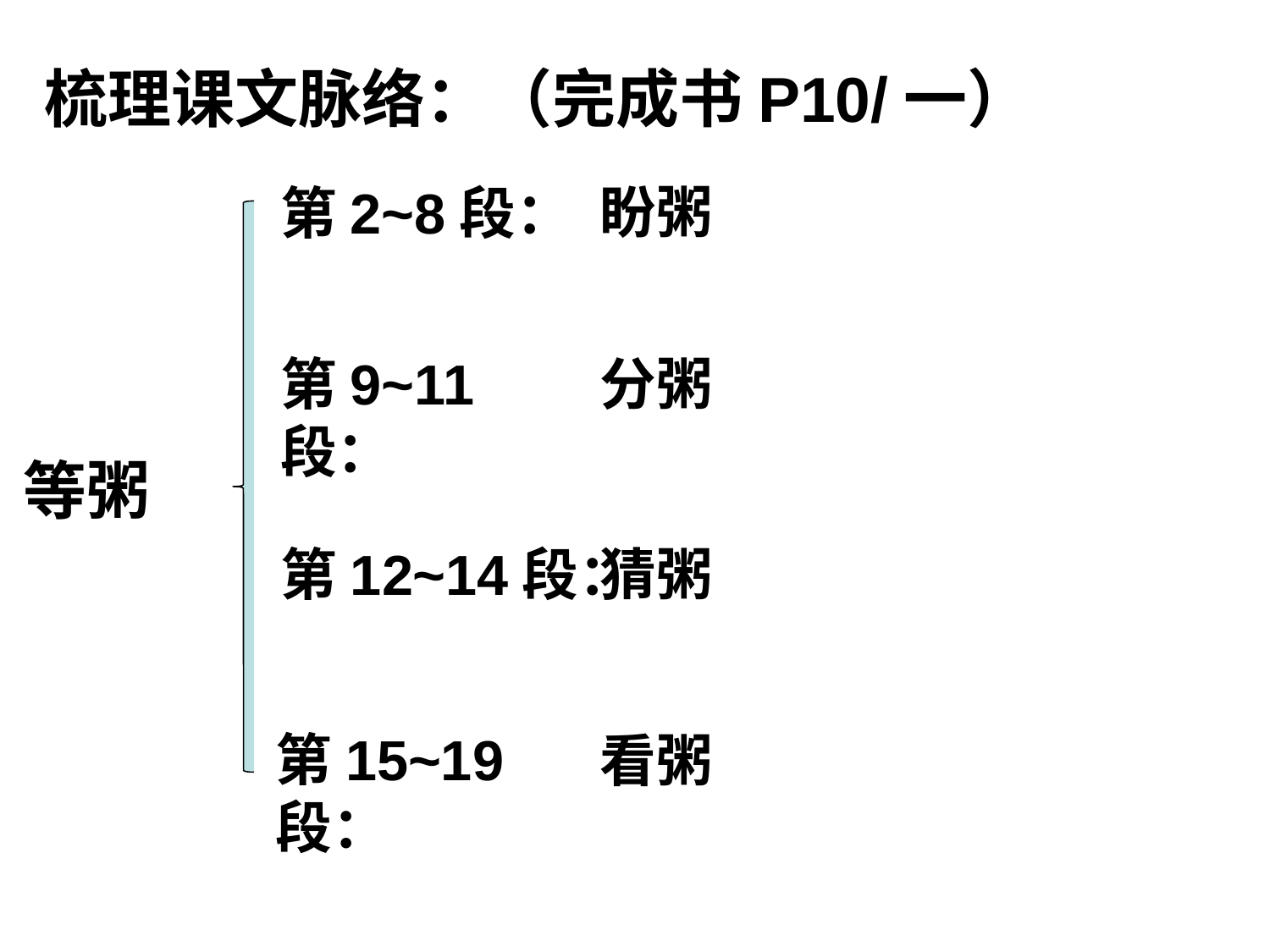

梳理课文脉络：（完成书P10/一）
盼粥
第2~8段：

第9~11段：
分粥
等粥
第12~14段：
猜粥
第15~19段：
看粥